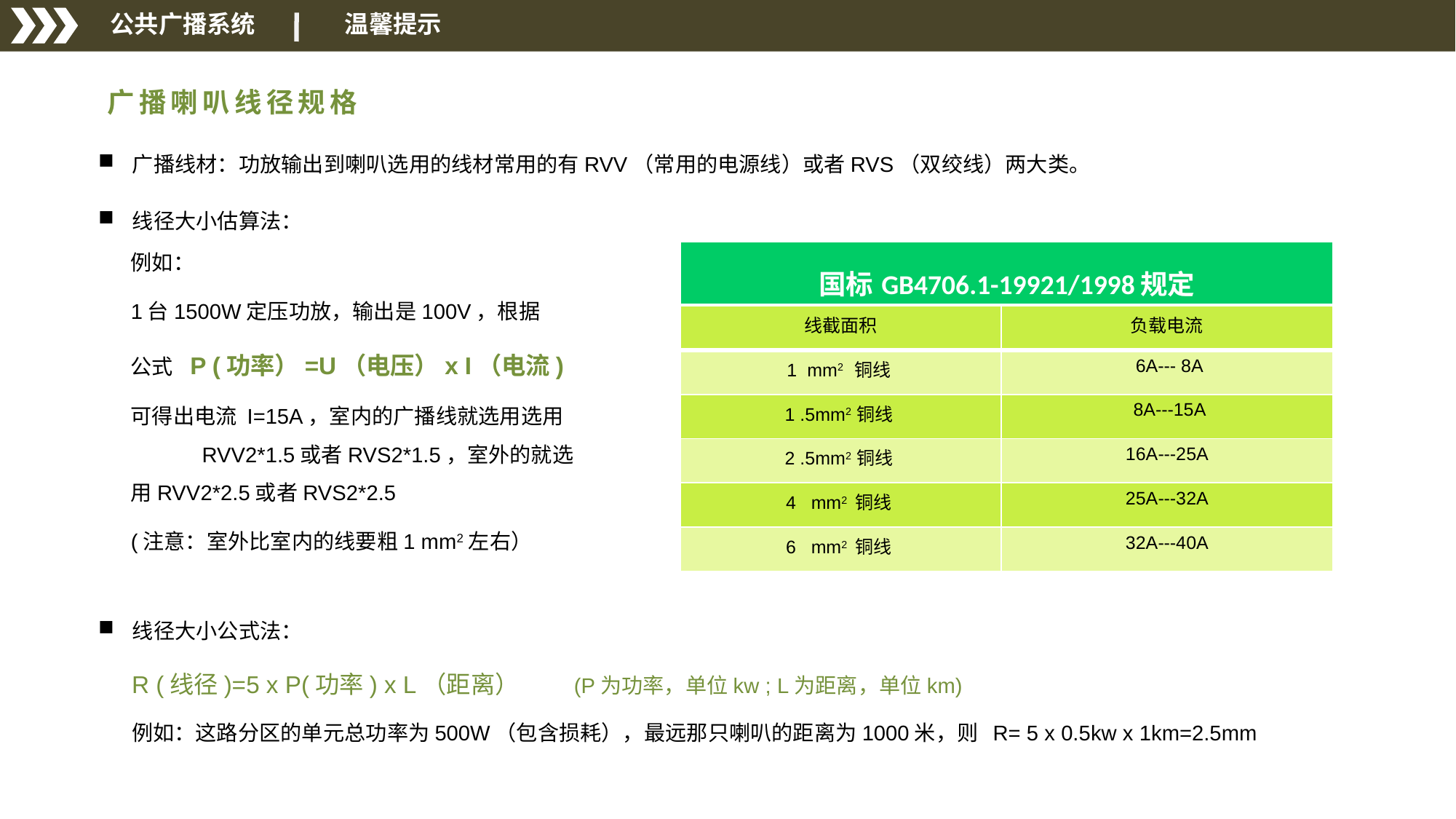

公共广播系统
 温馨提示

 广播喇叭线径规格
广播线材：功放输出到喇叭选用的线材常用的有RVV（常用的电源线）或者RVS（双绞线）两大类。

线径大小估算法：
| 国标GB4706.1-19921/1998规定 |
| --- |
例如：
1台1500W定压功放，输出是100V，根据
公式  P (功率）=U（电压）x I（电流)
可得出电流 I=15A，室内的广播线就选用选用                 RVV2*1.5或者RVS2*1.5，室外的就选用RVV2*2.5或者RVS2*2.5
(注意：室外比室内的线要粗1 mm2左右）
| 线截面积 | 负载电流 |
| --- | --- |
| 1 mm2 铜线 | 6A--- 8A |
| 1 .5mm2 铜线 | 8A---15A |
| 2 .5mm2 铜线 | 16A---25A |
| 4 mm2 铜线 | 25A---32A |
| 6 mm2 铜线 | 32A---40A |
线径大小公式法：
     R (线径)=5 x P(功率) x L（距离）         (P为功率，单位kw ; L为距离，单位km)
      例如：这路分区的单元总功率为500W（包含损耗），最远那只喇叭的距离为1000米，则  R= 5 x 0.5kw x 1km=2.5mm